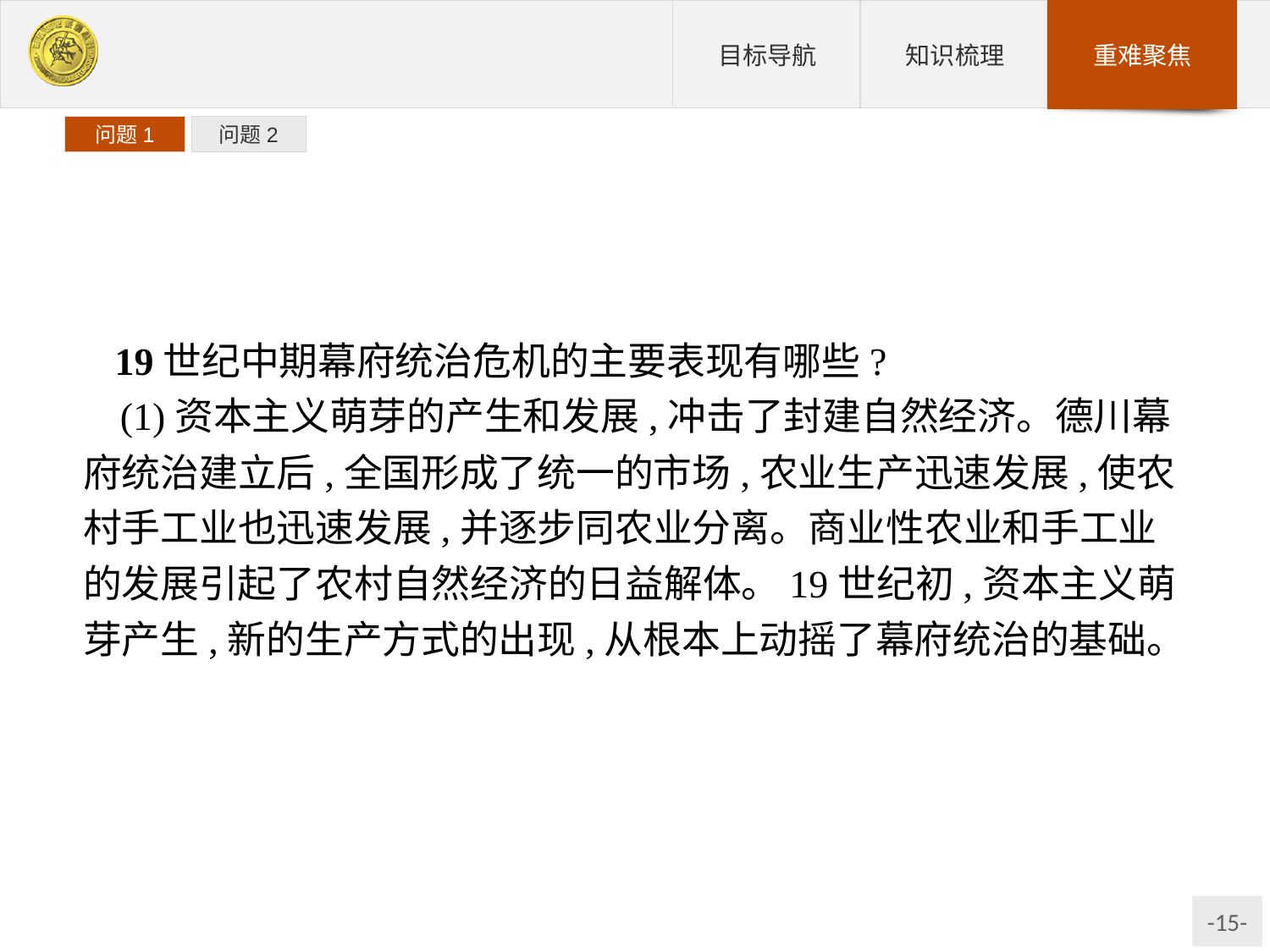

问题1
问题2
19世纪中期幕府统治危机的主要表现有哪些?
(1)资本主义萌芽的产生和发展,冲击了封建自然经济。德川幕府统治建立后,全国形成了统一的市场,农业生产迅速发展,使农村手工业也迅速发展,并逐步同农业分离。商业性农业和手工业的发展引起了农村自然经济的日益解体。19世纪初,资本主义萌芽产生,新的生产方式的出现,从根本上动摇了幕府统治的基础。